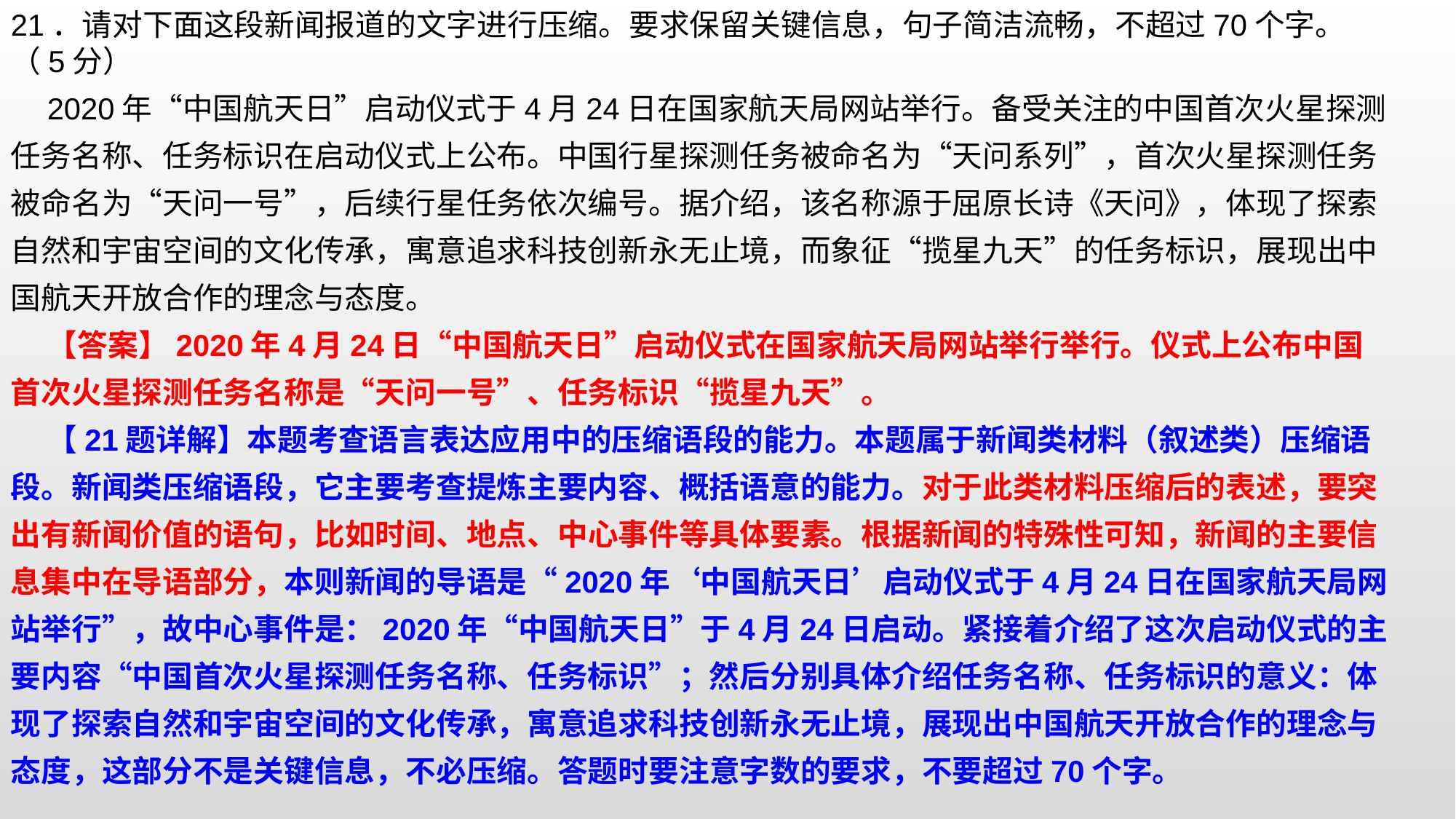

21．请对下面这段新闻报道的文字进行压缩。要求保留关键信息，句子简洁流畅，不超过70个字。（5分） 2020年“中国航天日”启动仪式于4月24日在国家航天局网站举行。备受关注的中国首次火星探测任务名称、任务标识在启动仪式上公布。中国行星探测任务被命名为“天问系列”，首次火星探测任务被命名为“天问一号”，后续行星任务依次编号。据介绍，该名称源于屈原长诗《天问》，体现了探索自然和宇宙空间的文化传承，寓意追求科技创新永无止境，而象征“揽星九天”的任务标识，展现出中国航天开放合作的理念与态度。
【答案】2020年4月24日“中国航天日”启动仪式在国家航天局网站举行举行。仪式上公布中国首次火星探测任务名称是“天问一号”、任务标识“揽星九天”。 【21题详解】本题考查语言表达应用中的压缩语段的能力。本题属于新闻类材料（叙述类）压缩语段。新闻类压缩语段，它主要考查提炼主要内容、概括语意的能力。对于此类材料压缩后的表述，要突出有新闻价值的语句，比如时间、地点、中心事件等具体要素。根据新闻的特殊性可知，新闻的主要信息集中在导语部分，本则新闻的导语是“2020年‘中国航天日’启动仪式于4月24日在国家航天局网站举行”，故中心事件是：2020年“中国航天日”于4月24日启动。紧接着介绍了这次启动仪式的主要内容“中国首次火星探测任务名称、任务标识”；然后分别具体介绍任务名称、任务标识的意义：体现了探索自然和宇宙空间的文化传承，寓意追求科技创新永无止境，展现出中国航天开放合作的理念与态度，这部分不是关键信息，不必压缩。答题时要注意字数的要求，不要超过70个字。